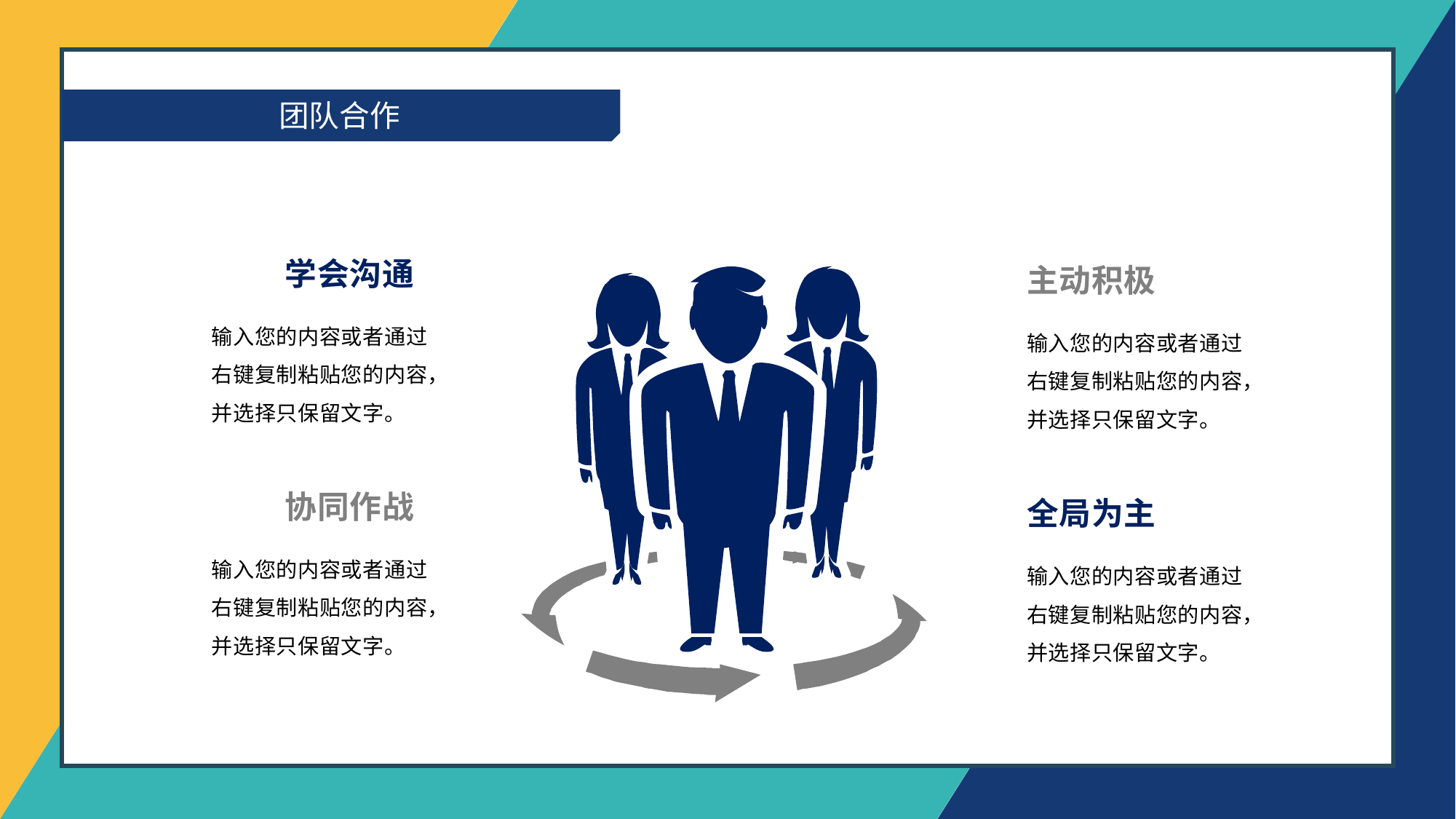

团队合作
学会沟通

主动积极
输入您的内容或者通过右键复制粘贴您的内容，并选择只保留文字。
输入您的内容或者通过右键复制粘贴您的内容，并选择只保留文字。
协同作战
全局为主
输入您的内容或者通过右键复制粘贴您的内容，并选择只保留文字。
输入您的内容或者通过右键复制粘贴您的内容，并选择只保留文字。